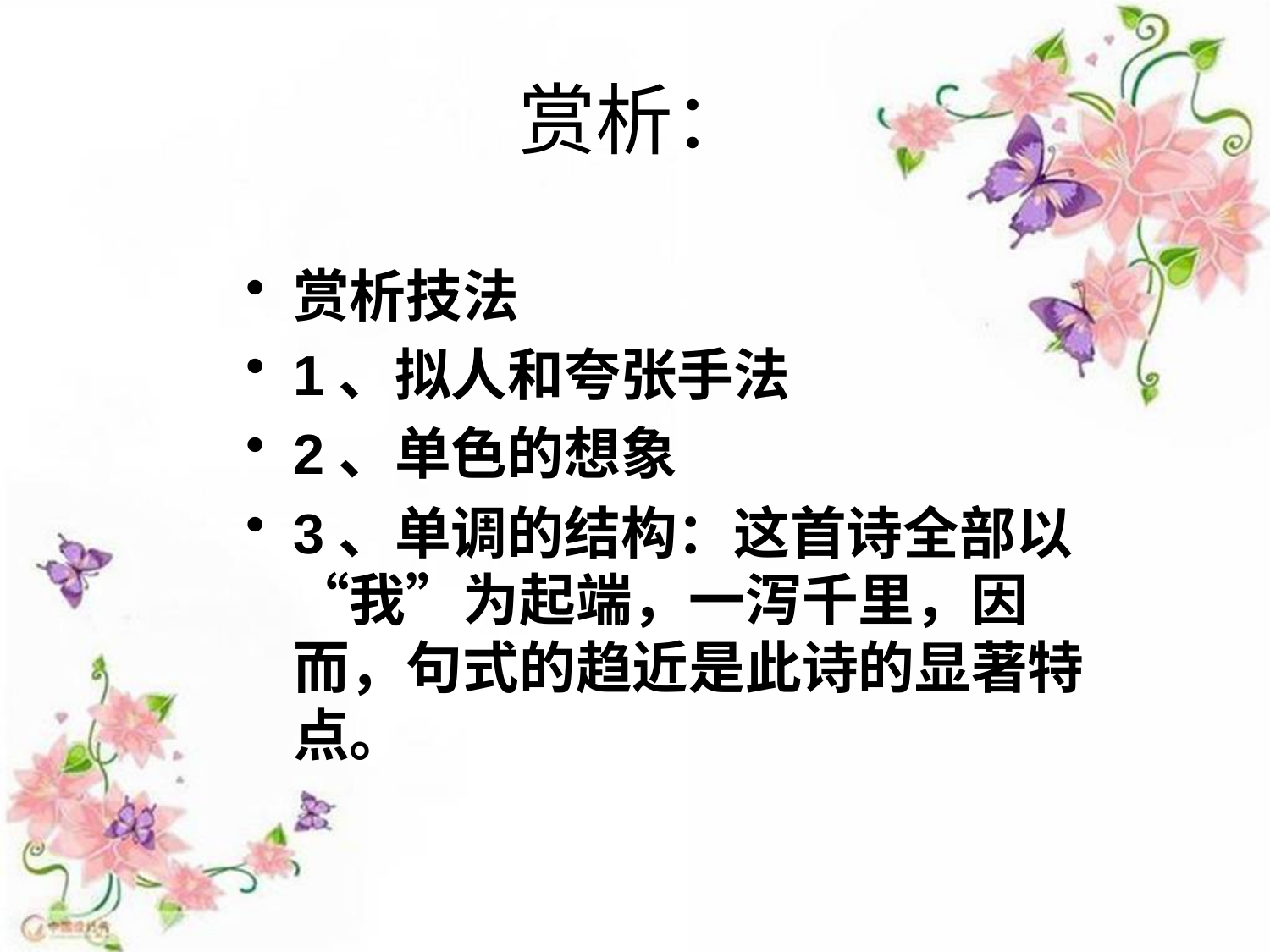

# 赏析：
赏析技法
1、拟人和夸张手法
2、单色的想象
3、单调的结构：这首诗全部以“我”为起端，一泻千里，因而，句式的趋近是此诗的显著特点。